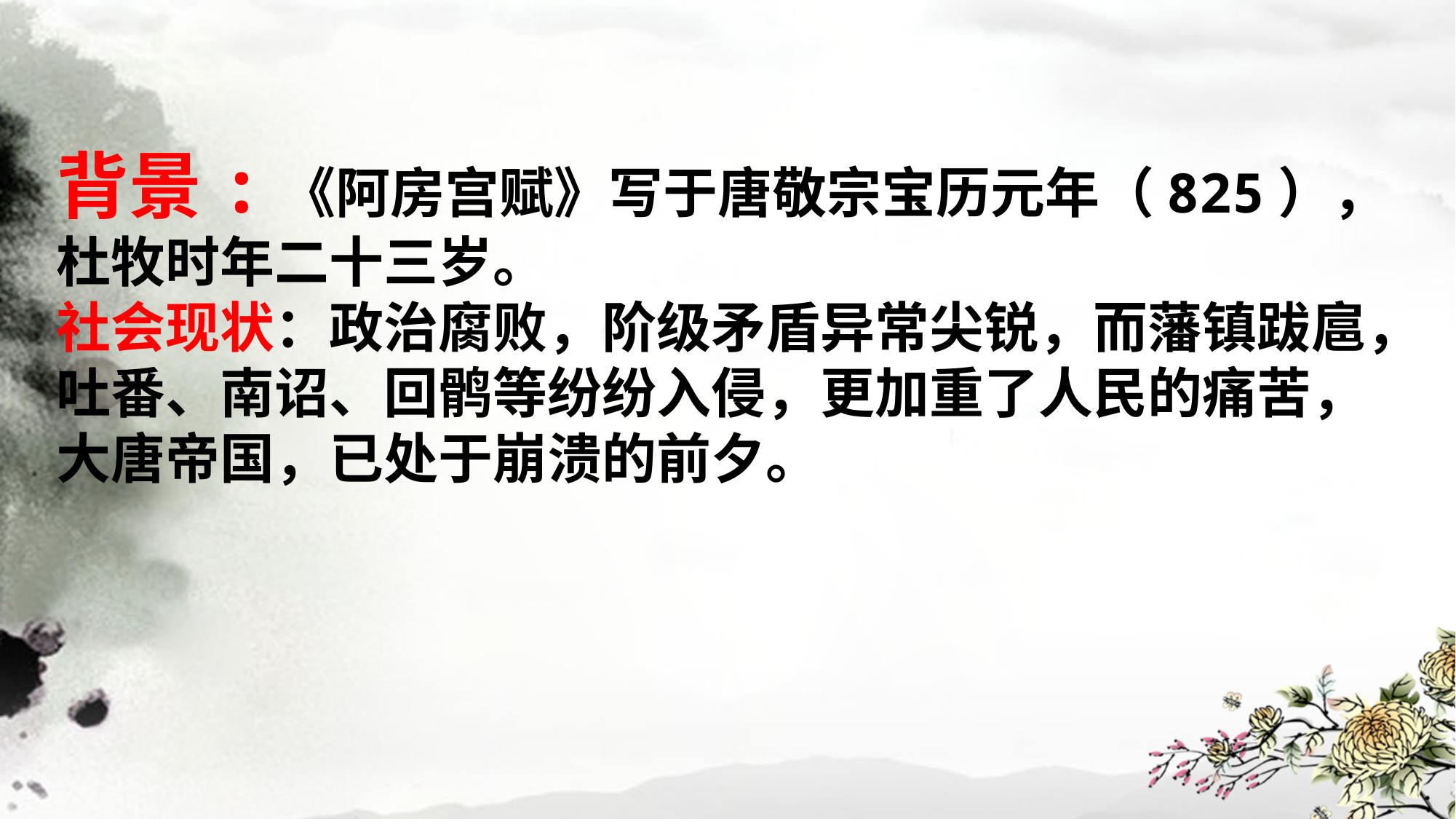

背景:《阿房宫赋》写于唐敬宗宝历元年（825），杜牧时年二十三岁。
社会现状：政治腐败，阶级矛盾异常尖锐，而藩镇跋扈，吐番、南诏、回鹘等纷纷入侵，更加重了人民的痛苦，大唐帝国，已处于崩溃的前夕。